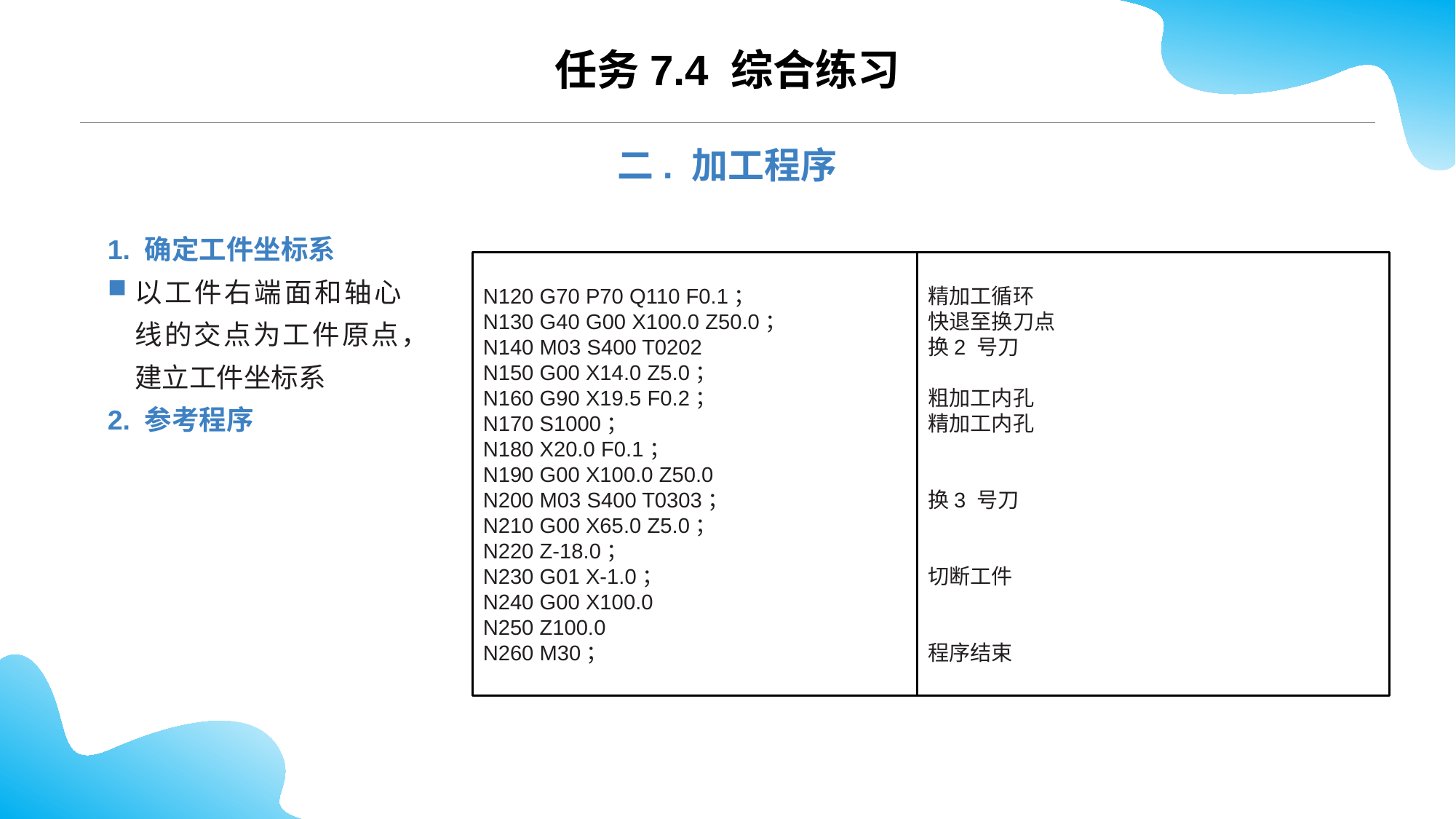

CONTENTS
任务7.4 综合练习
二. 加工程序
1. 确定工件坐标系
以工件右端面和轴心线的交点为工件原点，建立工件坐标系
2. 参考程序

N120 G70 P70 Q110 F0.1；
N130 G40 G00 X100.0 Z50.0；
N140 M03 S400 T0202
N150 G00 X14.0 Z5.0；
N160 G90 X19.5 F0.2；
N170 S1000；
N180 X20.0 F0.1；
N190 G00 X100.0 Z50.0
N200 M03 S400 T0303；
N210 G00 X65.0 Z5.0；
N220 Z-18.0；
N230 G01 X-1.0；
N240 G00 X100.0
N250 Z100.0
N260 M30；

精加工循环
快退至换刀点
换2 号刀

粗加工内孔
精加工内孔

换3 号刀

切断工件

程序结束